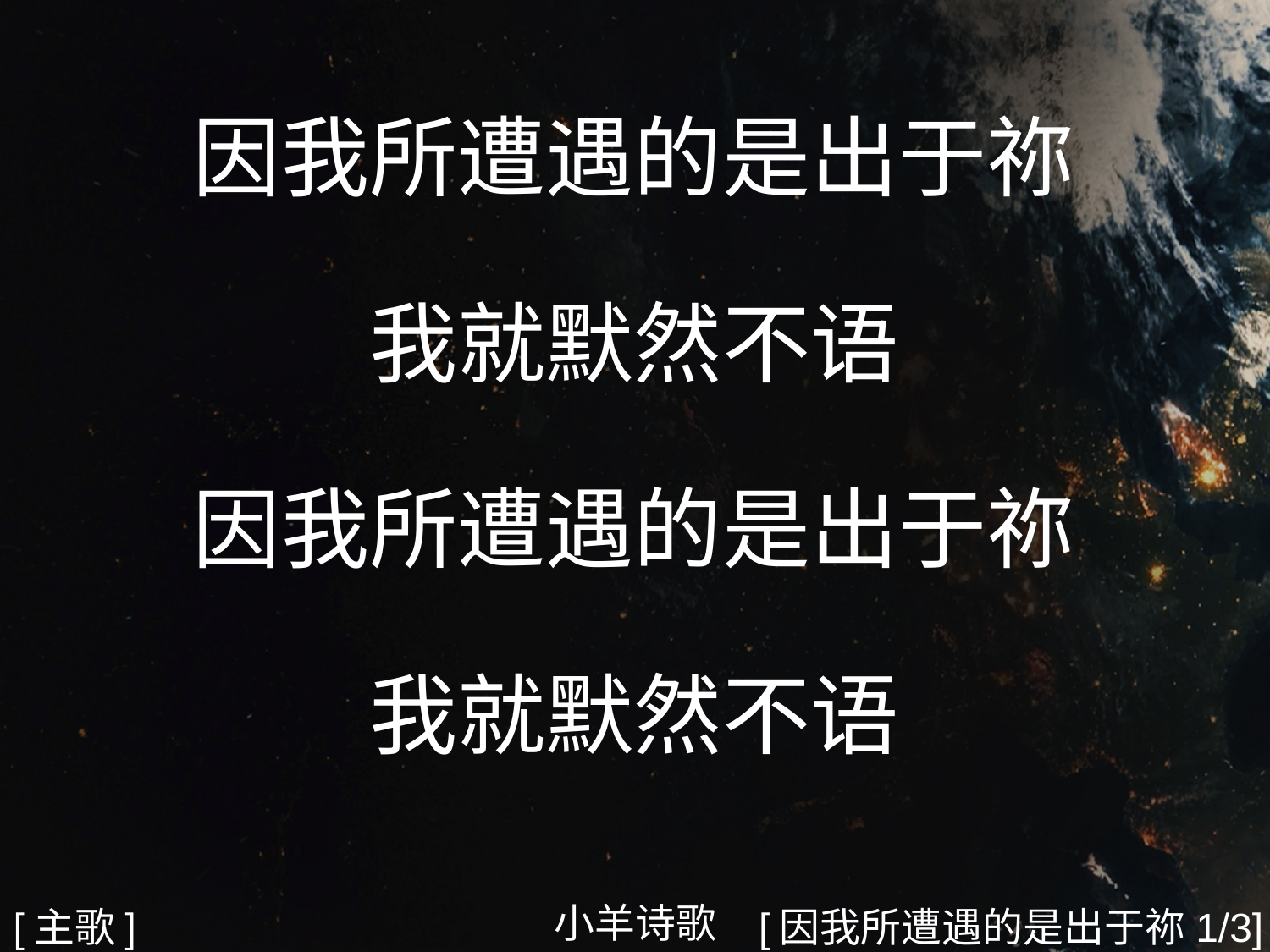

因我所遭遇的是出于祢

我就默然不语

因我所遭遇的是出于祢

我就默然不语
#

小羊诗歌
[主歌]
[因我所遭遇的是出于祢1/3]